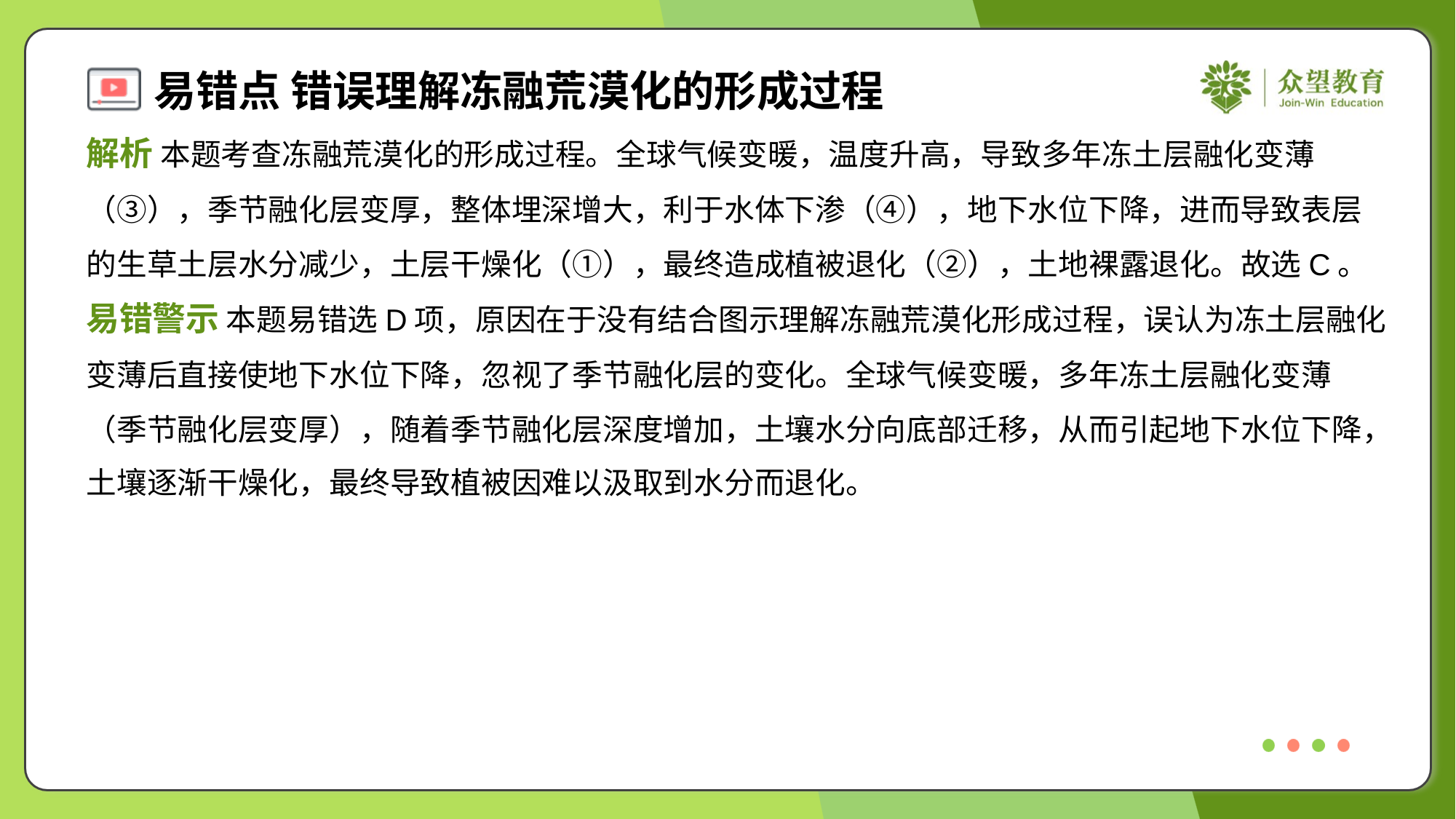

解析 本题考查冻融荒漠化的形成过程。全球气候变暖，温度升高，导致多年冻土层融化变薄
（③），季节融化层变厚，整体埋深增大，利于水体下渗（④），地下水位下降，进而导致表层
的生草土层水分减少，土层干燥化（①），最终造成植被退化（②），土地裸露退化。故选C。
易错警示 本题易错选D项，原因在于没有结合图示理解冻融荒漠化形成过程，误认为冻土层融化
变薄后直接使地下水位下降，忽视了季节融化层的变化。全球气候变暖，多年冻土层融化变薄
（季节融化层变厚），随着季节融化层深度增加，土壤水分向底部迁移，从而引起地下水位下降，
土壤逐渐干燥化，最终导致植被因难以汲取到水分而退化。